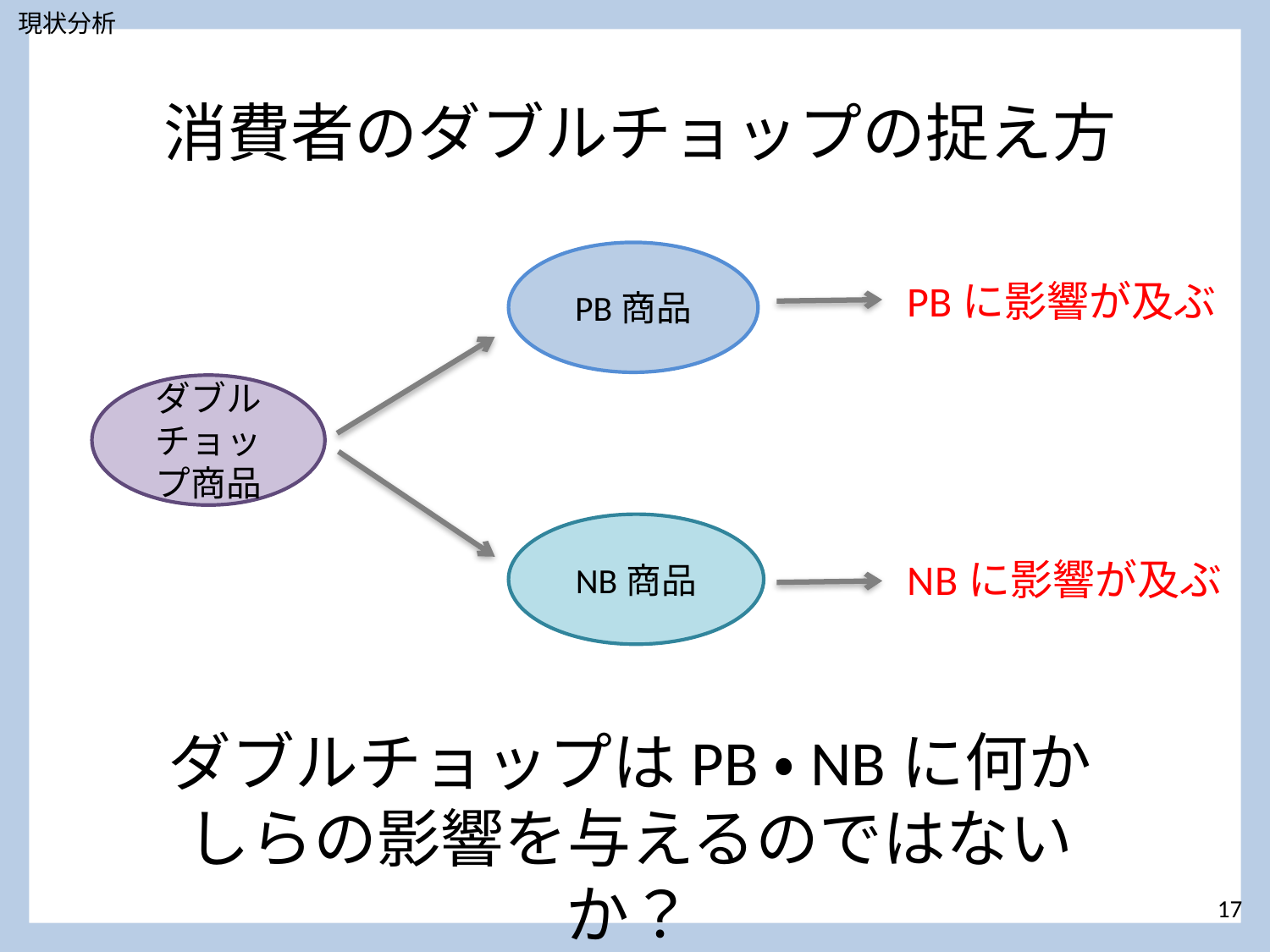

現状分析
消費者のダブルチョップの捉え方
PB商品
PBに影響が及ぶ
ダブルチョップ商品

NB商品
NBに影響が及ぶ
ダブルチョップはPB・NBに何かしらの影響を与えるのではないか？
17